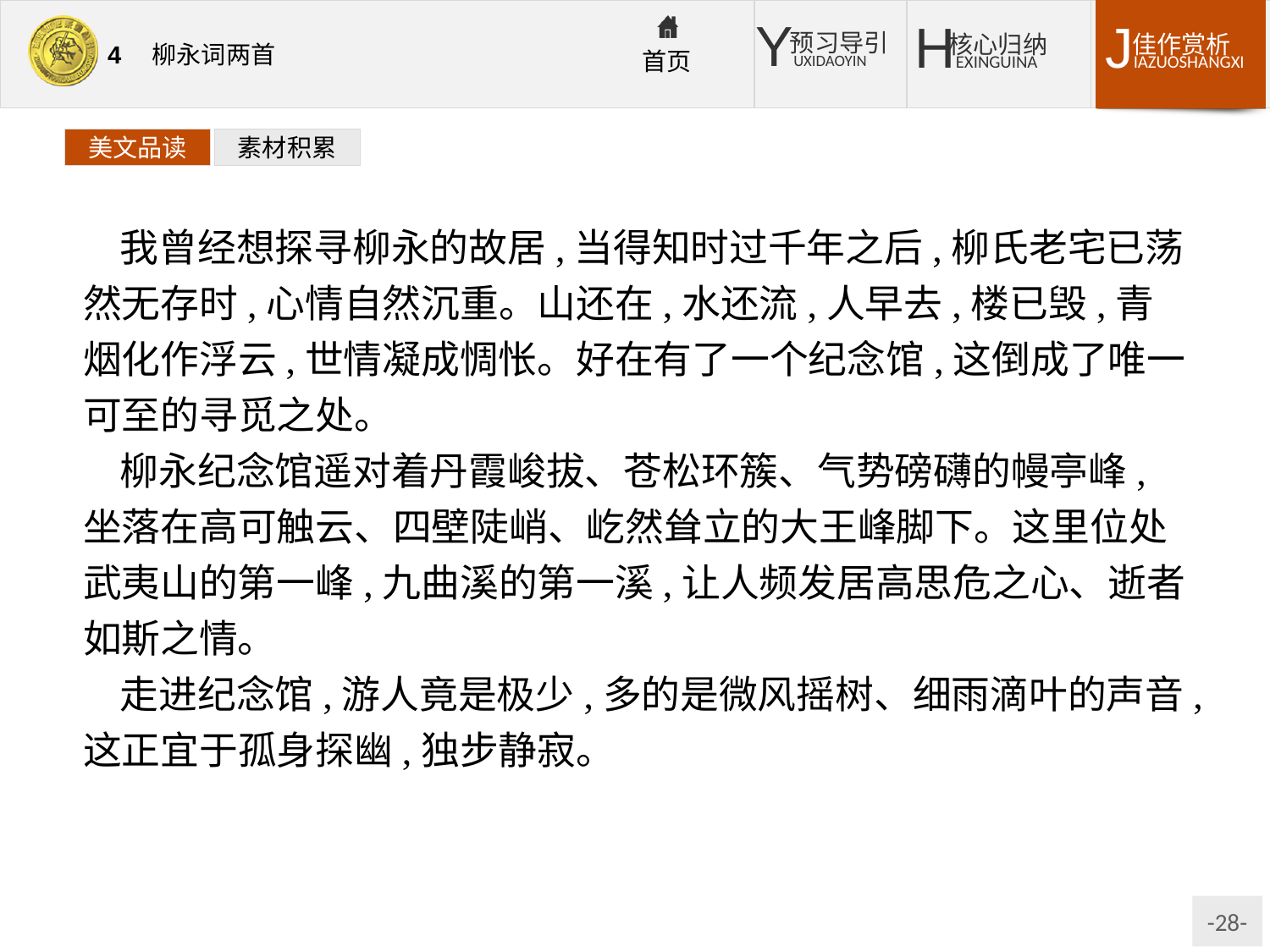

美文品读
素材积累
我曾经想探寻柳永的故居,当得知时过千年之后,柳氏老宅已荡然无存时,心情自然沉重。山还在,水还流,人早去,楼已毁,青烟化作浮云,世情凝成惆怅。好在有了一个纪念馆,这倒成了唯一可至的寻觅之处。
柳永纪念馆遥对着丹霞峻拔、苍松环簇、气势磅礴的幔亭峰,坐落在高可触云、四壁陡峭、屹然耸立的大王峰脚下。这里位处武夷山的第一峰,九曲溪的第一溪,让人频发居高思危之心、逝者如斯之情。
走进纪念馆,游人竟是极少,多的是微风摇树、细雨滴叶的声音,这正宜于孤身探幽,独步静寂。